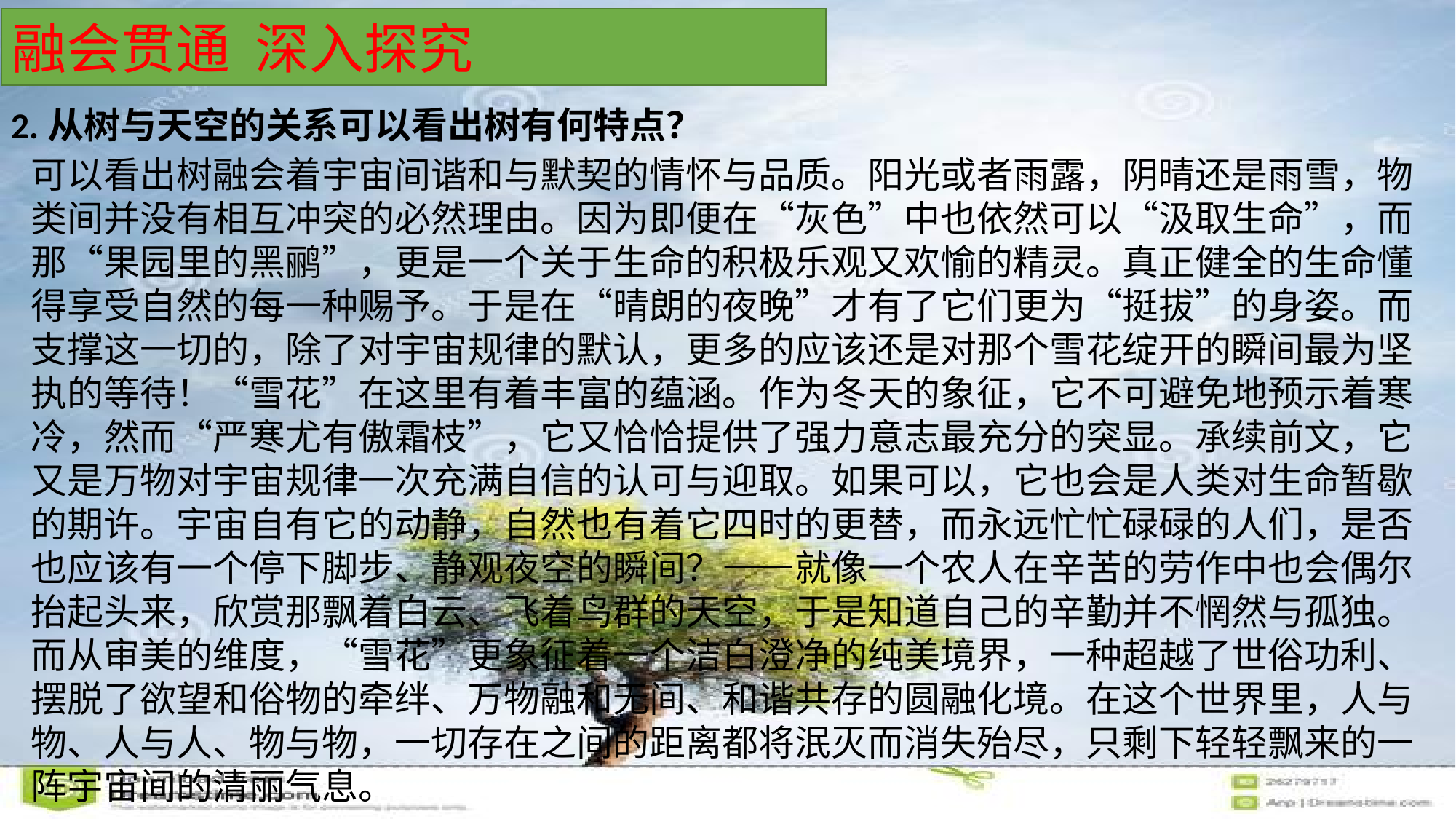

融会贯通  深入探究
2.从树与天空的关系可以看出树有何特点？
可以看出树融会着宇宙间谐和与默契的情怀与品质。阳光或者雨露，阴晴还是雨雪，物类间并没有相互冲突的必然理由。因为即便在“灰色”中也依然可以“汲取生命”，而那“果园里的黑鹂”，更是一个关于生命的积极乐观又欢愉的精灵。真正健全的生命懂得享受自然的每一种赐予。于是在“晴朗的夜晚”才有了它们更为“挺拔”的身姿。而支撑这一切的，除了对宇宙规律的默认，更多的应该还是对那个雪花绽开的瞬间最为坚执的等待！“雪花”在这里有着丰富的蕴涵。作为冬天的象征，它不可避免地预示着寒冷，然而“严寒尤有傲霜枝”，它又恰恰提供了强力意志最充分的突显。承续前文，它又是万物对宇宙规律一次充满自信的认可与迎取。如果可以，它也会是人类对生命暂歇的期许。宇宙自有它的动静，自然也有着它四时的更替，而永远忙忙碌碌的人们，是否也应该有一个停下脚步、静观夜空的瞬间？——就像一个农人在辛苦的劳作中也会偶尔抬起头来，欣赏那飘着白云、飞着鸟群的天空，于是知道自己的辛勤并不惘然与孤独。而从审美的维度，“雪花”更象征着一个洁白澄净的纯美境界，一种超越了世俗功利、摆脱了欲望和俗物的牵绊、万物融和无间、和谐共存的圆融化境。在这个世界里，人与物、人与人、物与物，一切存在之间的距离都将泯灭而消失殆尽，只剩下轻轻飘来的一阵宇宙间的清丽气息。